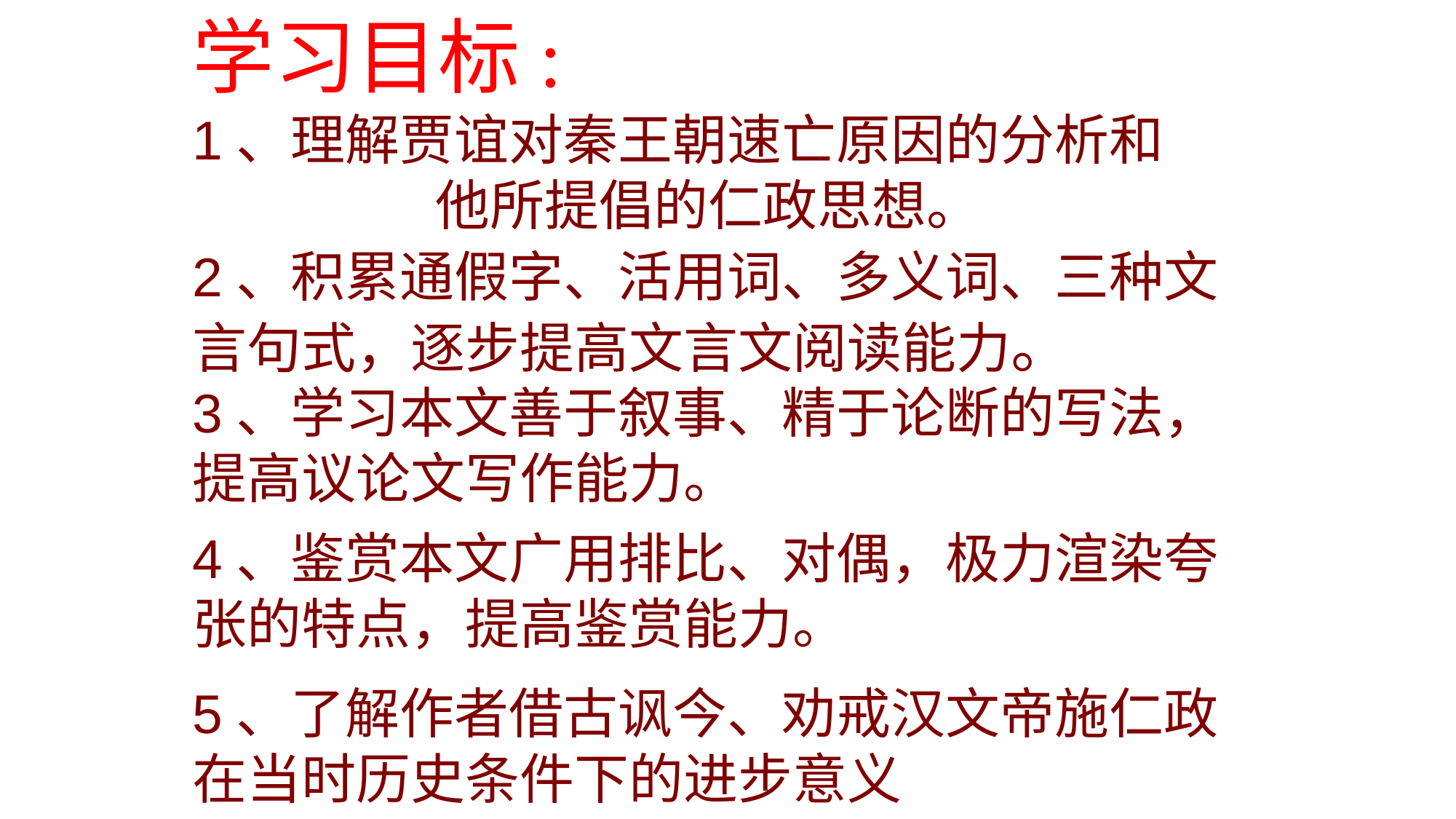

学习目标:
1、理解贾谊对秦王朝速亡原因的分析和                             他所提倡的仁政思想。

2、积累通假字、活用词、多义词、三种文言句式，逐步提高文言文阅读能力。
3、学习本文善于叙事、精于论断的写法，提高议论文写作能力。
4、鉴赏本文广用排比、对偶，极力渲染夸张的特点，提高鉴赏能力。
5、了解作者借古讽今、劝戒汉文帝施仁政在当时历史条件下的进步意义